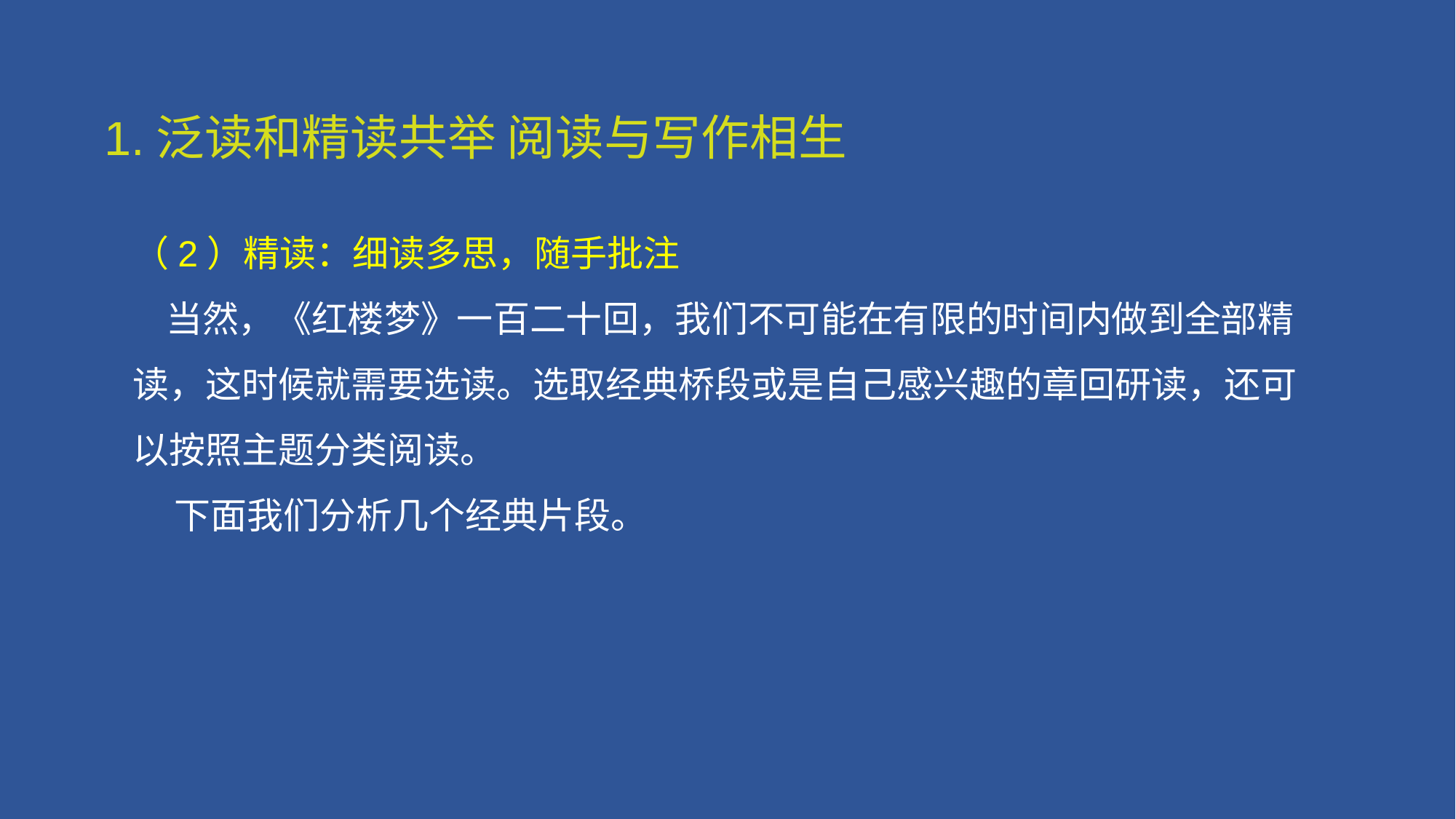

1.泛读和精读共举 阅读与写作相生
（2）精读：细读多思，随手批注
   当然，《红楼梦》一百二十回，我们不可能在有限的时间内做到全部精读，这时候就需要选读。选取经典桥段或是自己感兴趣的章回研读，还可以按照主题分类阅读。
    下面我们分析几个经典片段。